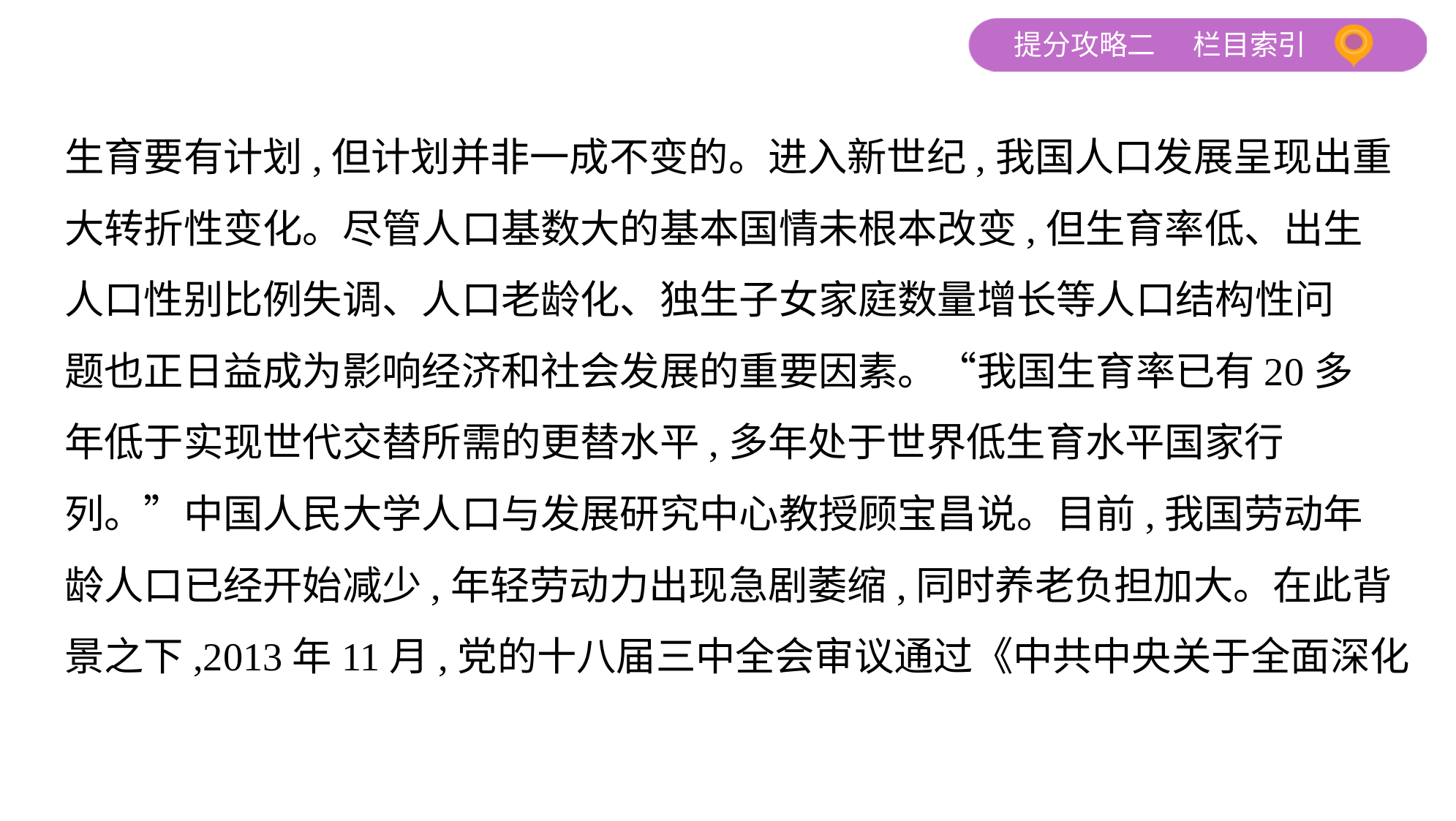

生育要有计划,但计划并非一成不变的。进入新世纪,我国人口发展呈现出重
大转折性变化。尽管人口基数大的基本国情未根本改变,但生育率低、出生
人口性别比例失调、人口老龄化、独生子女家庭数量增长等人口结构性问
题也正日益成为影响经济和社会发展的重要因素。“我国生育率已有20多
年低于实现世代交替所需的更替水平,多年处于世界低生育水平国家行
列。”中国人民大学人口与发展研究中心教授顾宝昌说。目前,我国劳动年
龄人口已经开始减少,年轻劳动力出现急剧萎缩,同时养老负担加大。在此背
景之下,2013年11月,党的十八届三中全会审议通过《中共中央关于全面深化